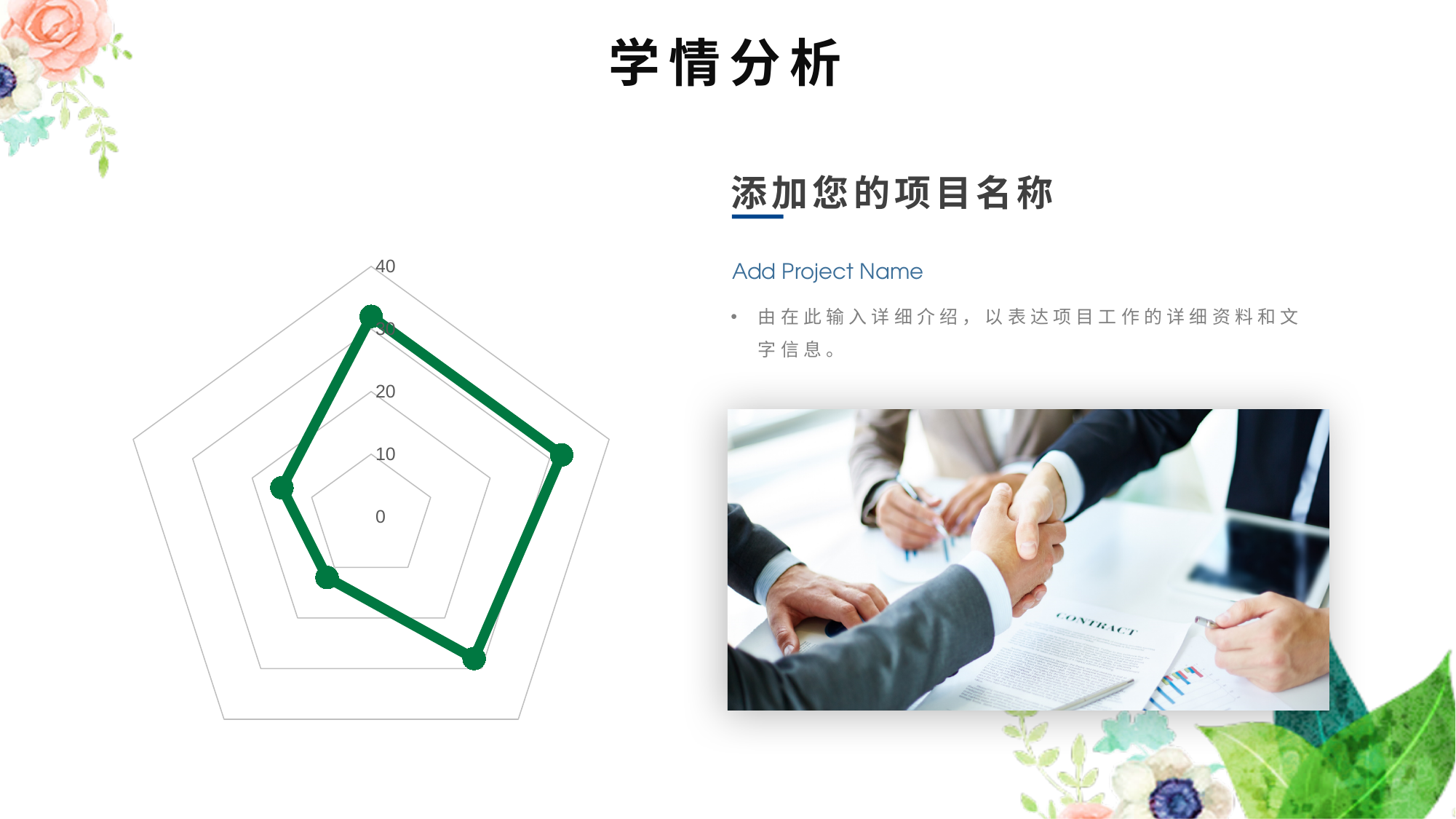

学情分析
添加您的项目名称

### Chart

| Category | 系列 1 |
|---|---|
| 37261 | 32.0 |
| 37262 | 32.0 |
| 37263 | 28.0 |
| 37264 | 12.0 |
| 37265 | 15.0 |
Add Project Name
由在此输入详细介绍，以表达项目工作的详细资料和文字信息。